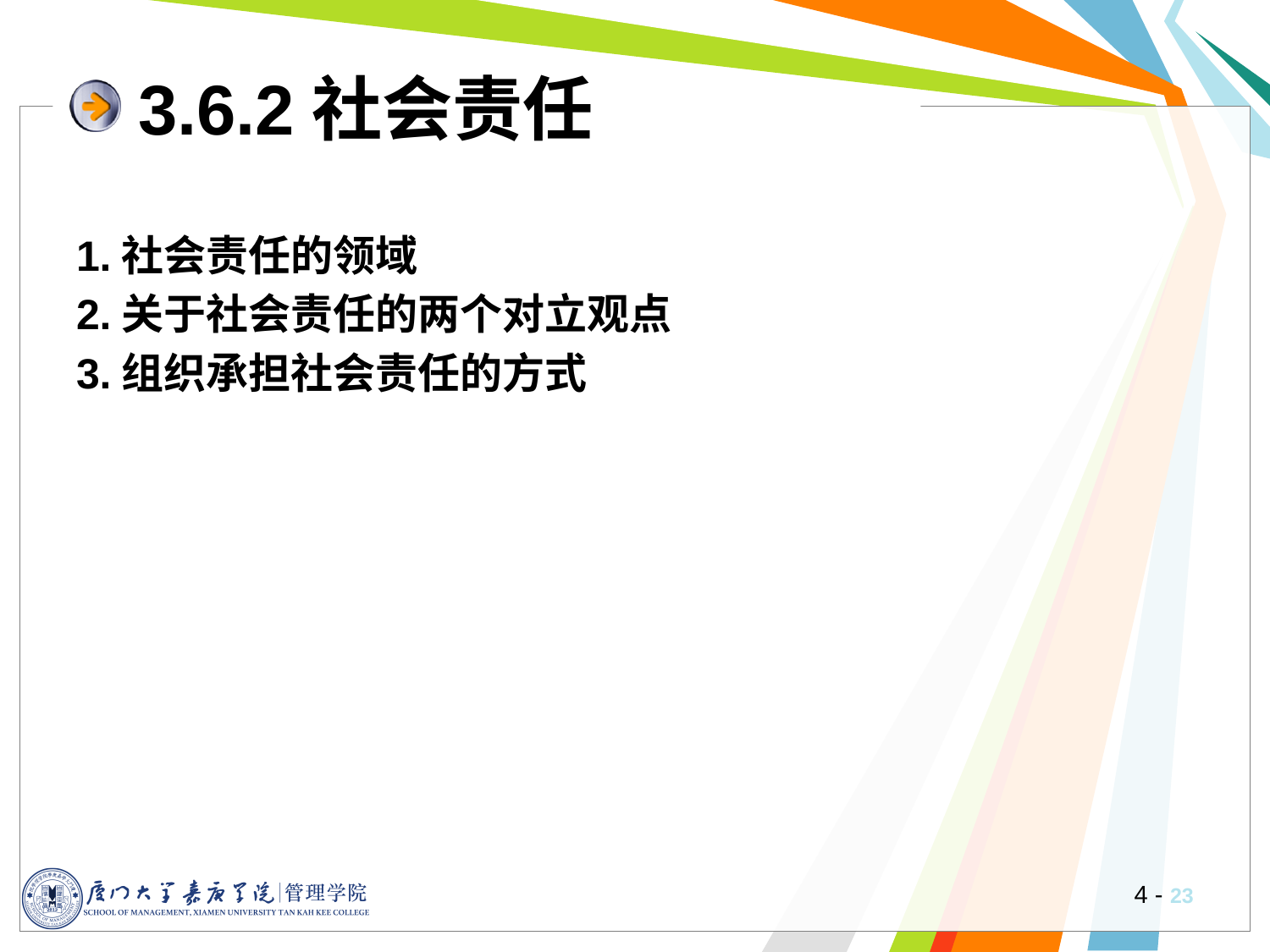

# 3.6.2社会责任
1.社会责任的领域
2.关于社会责任的两个对立观点
3.组织承担社会责任的方式

4 - 23